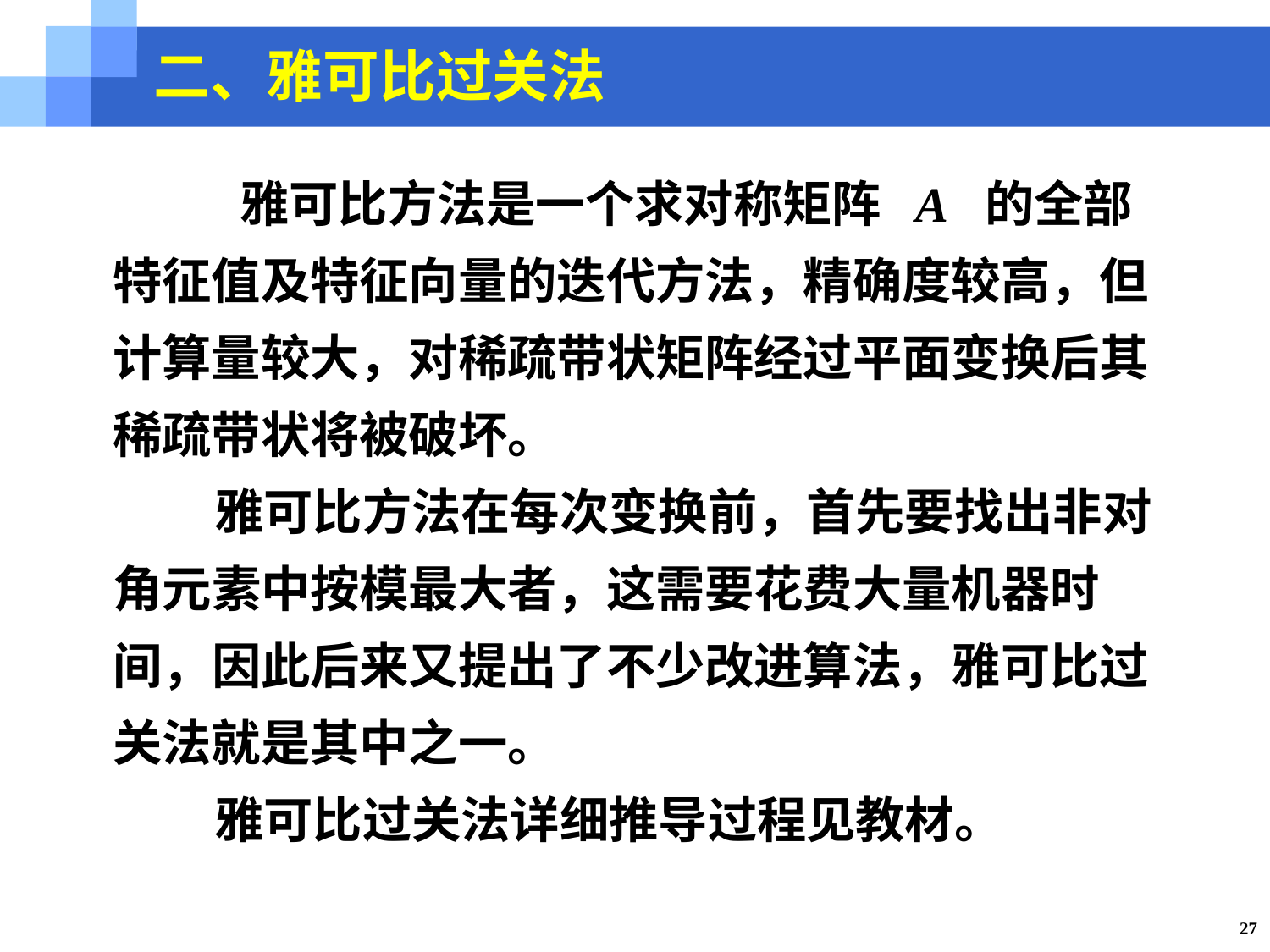

二、雅可比过关法

	雅可比方法是一个求对称矩阵  A  的全部特征值及特征向量的迭代方法，精确度较高，但计算量较大，对稀疏带状矩阵经过平面变换后其稀疏带状将被破坏。
        雅可比方法在每次变换前，首先要找出非对角元素中按模最大者，这需要花费大量机器时间，因此后来又提出了不少改进算法，雅可比过关法就是其中之一。
        雅可比过关法详细推导过程见教材。

27